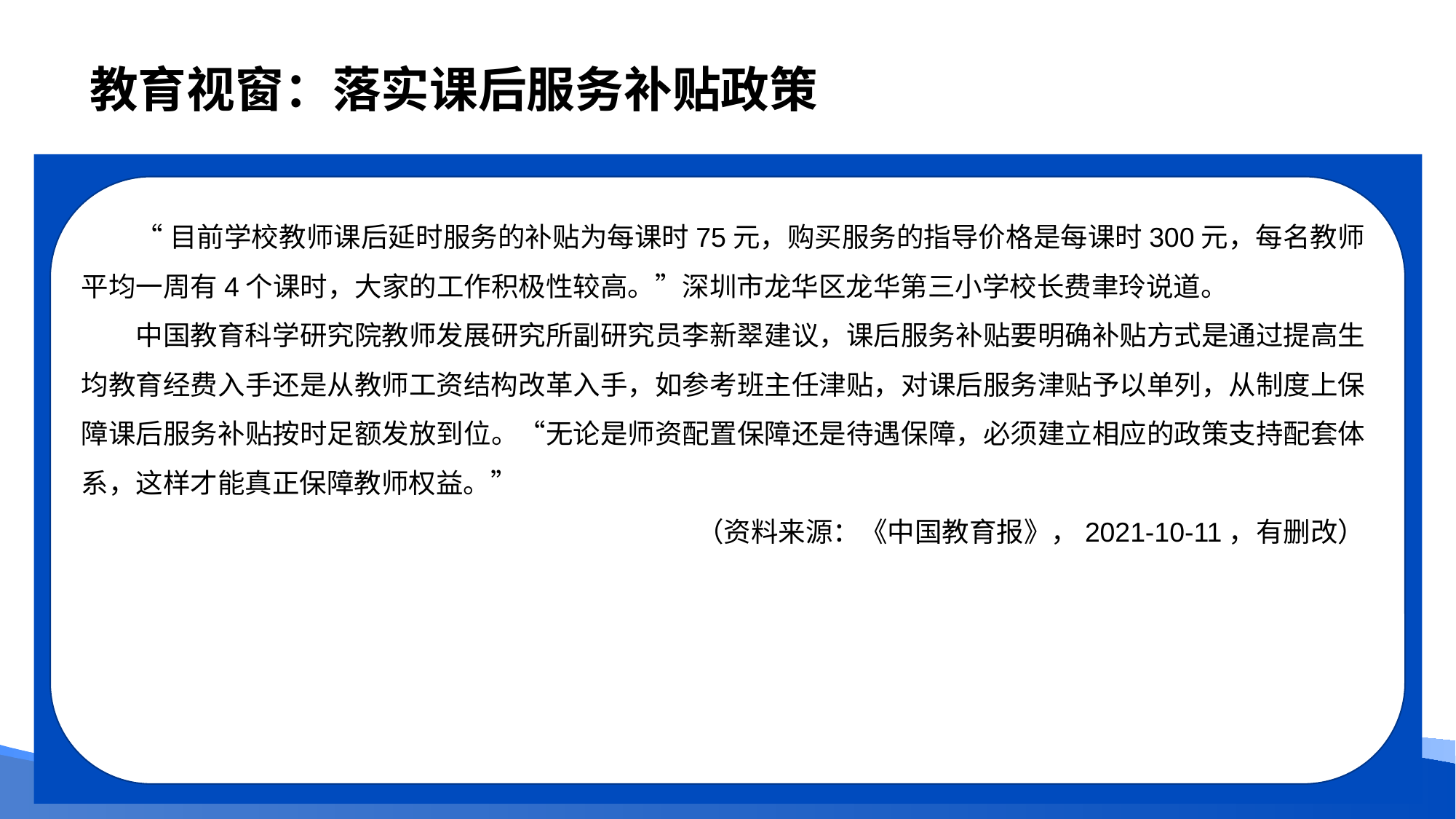

# 教育视窗：落实课后服务补贴政策

“目前学校教师课后延时服务的补贴为每课时75元，购买服务的指导价格是每课时300元，每名教师平均一周有4个课时，大家的工作积极性较高。”深圳市龙华区龙华第三小学校长费聿玲说道。
中国教育科学研究院教师发展研究所副研究员李新翠建议，课后服务补贴要明确补贴方式是通过提高生均教育经费入手还是从教师工资结构改革入手，如参考班主任津贴，对课后服务津贴予以单列，从制度上保障课后服务补贴按时足额发放到位。“无论是师资配置保障还是待遇保障，必须建立相应的政策支持配套体系，这样才能真正保障教师权益。”
（资料来源：《中国教育报》，2021-10-11，有删改）